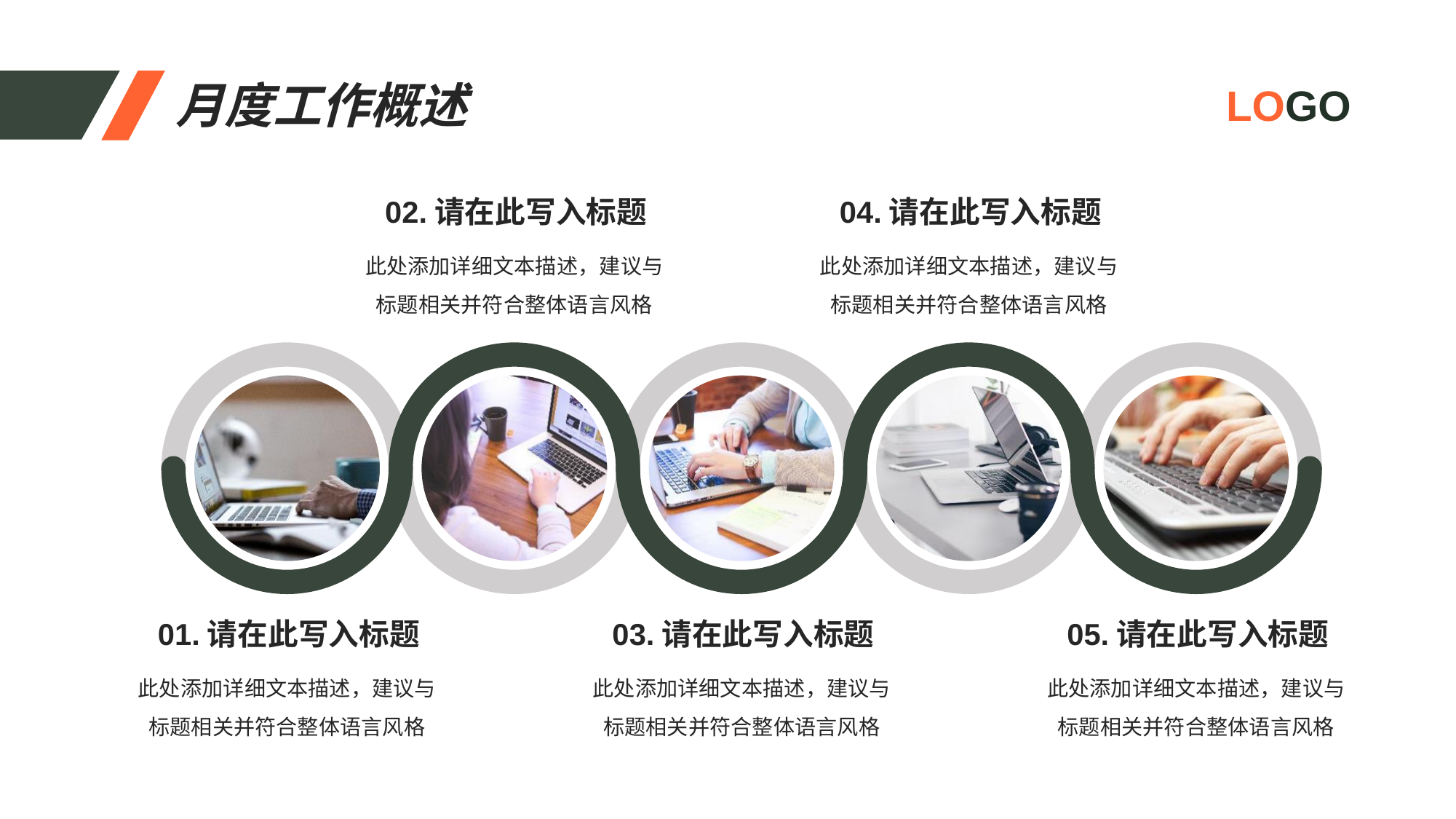

月度工作概述

LOGO
02.请在此写入标题
此处添加详细文本描述，建议与标题相关并符合整体语言风格
04.请在此写入标题
此处添加详细文本描述，建议与标题相关并符合整体语言风格

01.请在此写入标题
此处添加详细文本描述，建议与标题相关并符合整体语言风格
03.请在此写入标题
此处添加详细文本描述，建议与标题相关并符合整体语言风格
05.请在此写入标题
此处添加详细文本描述，建议与标题相关并符合整体语言风格